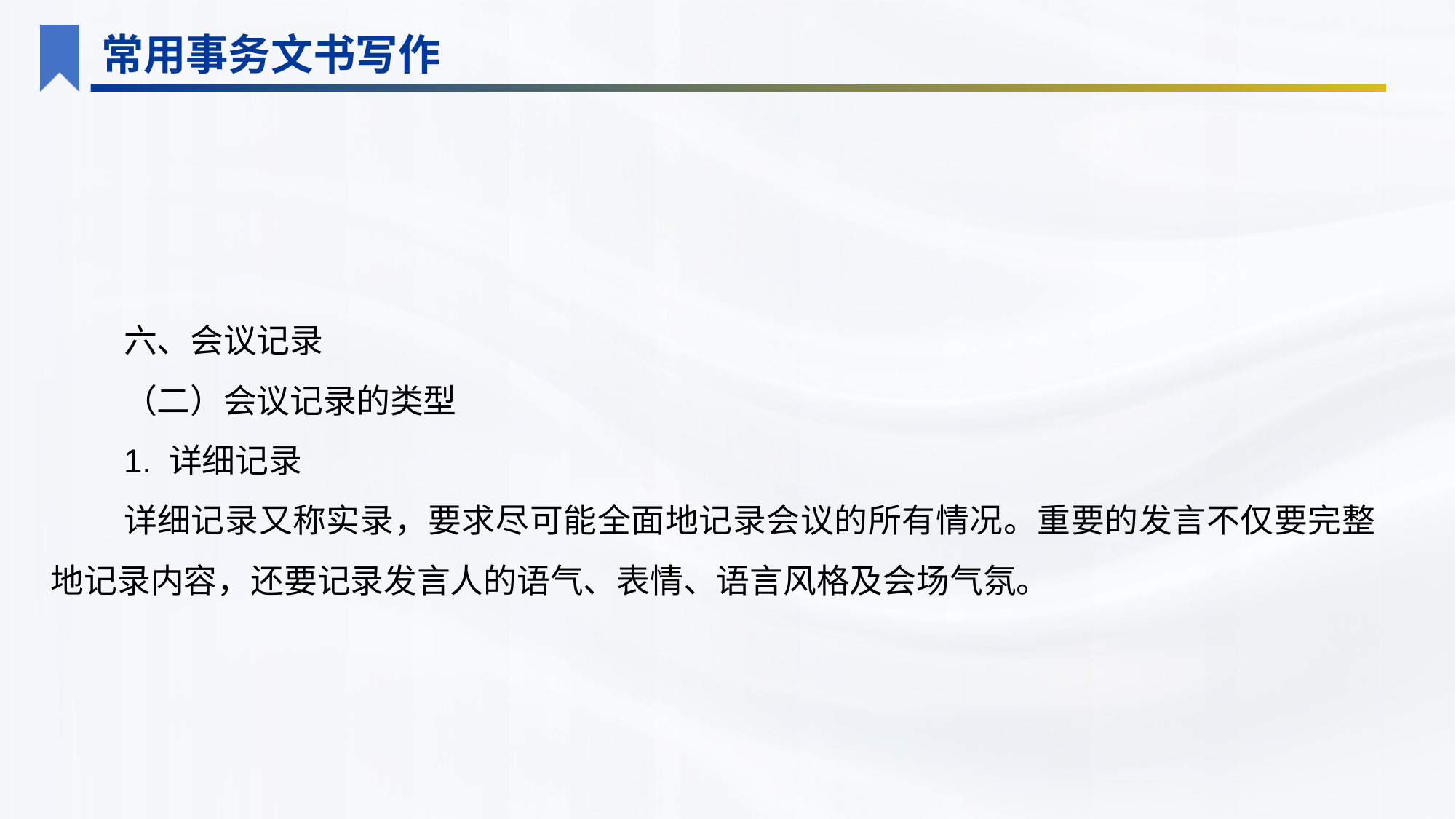

常用事务文书写作
六、会议记录
（二）会议记录的类型
1. 详细记录
详细记录又称实录，要求尽可能全面地记录会议的所有情况。重要的发言不仅要完整地记录内容，还要记录发言人的语气、表情、语言风格及会场气氛。